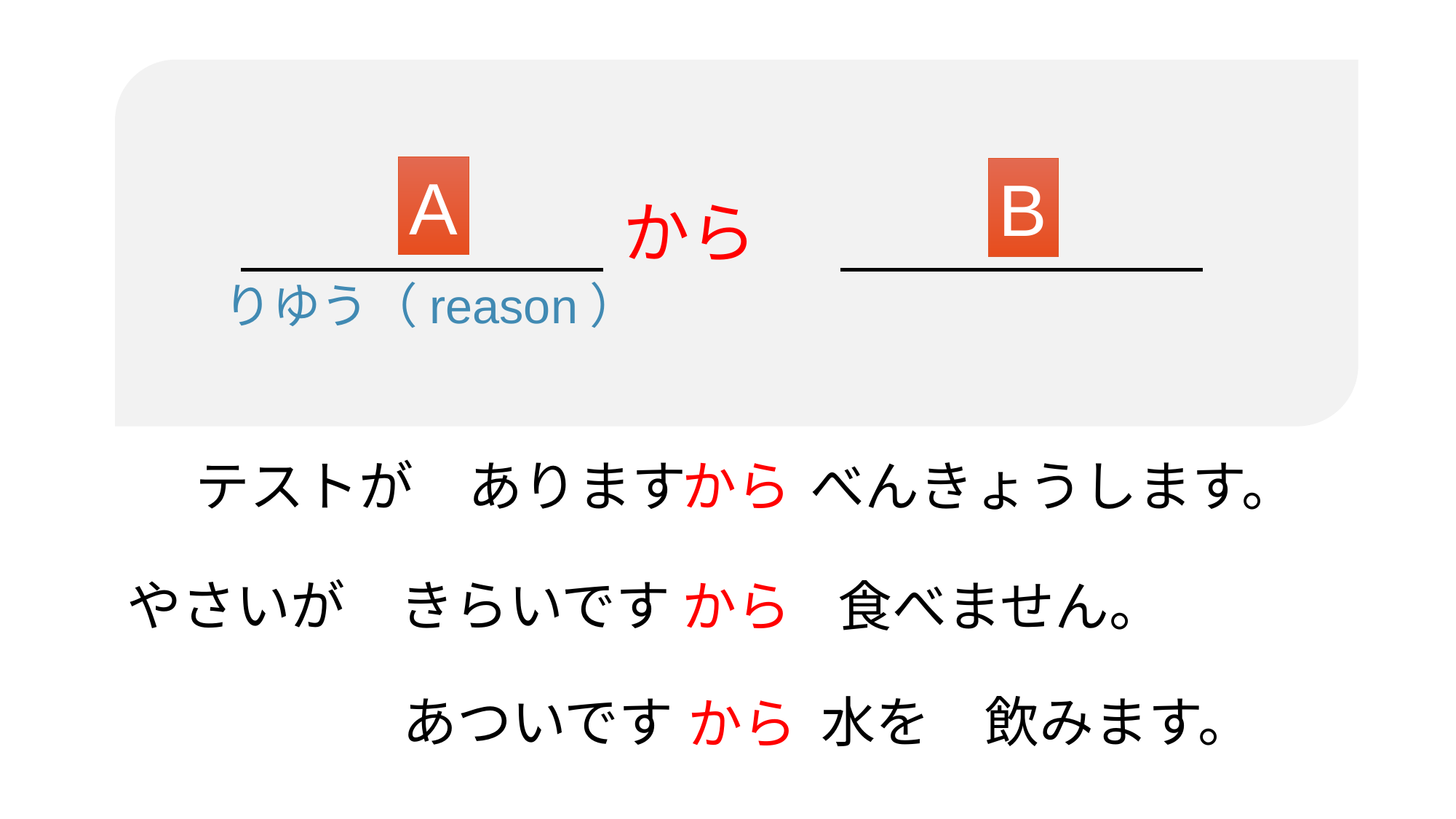

A
B
から
りゆう（reason）
べんきょうします。
テストが　あります
から
やさいが　きらいです
から
食べません。
水を　飲みます。
あついです
から